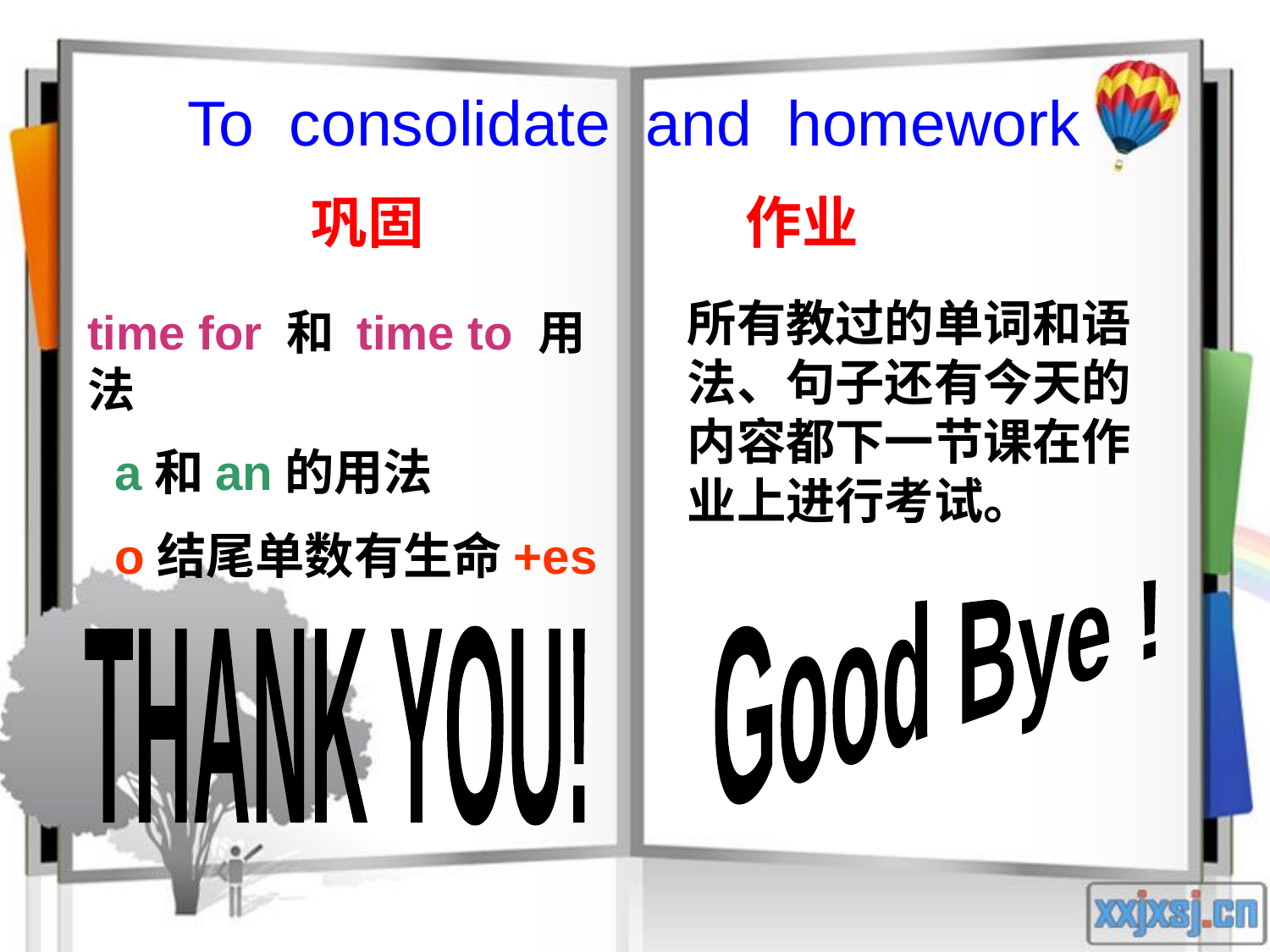

To  consolidate  and  homework
          巩固                         作业
所有教过的单词和语法、句子还有今天的内容都下一节课在作业上进行考试。
time for 和 time to 用法
  a和an的用法
  o结尾单数有生命+es
Good Bye !
THANK YOU!